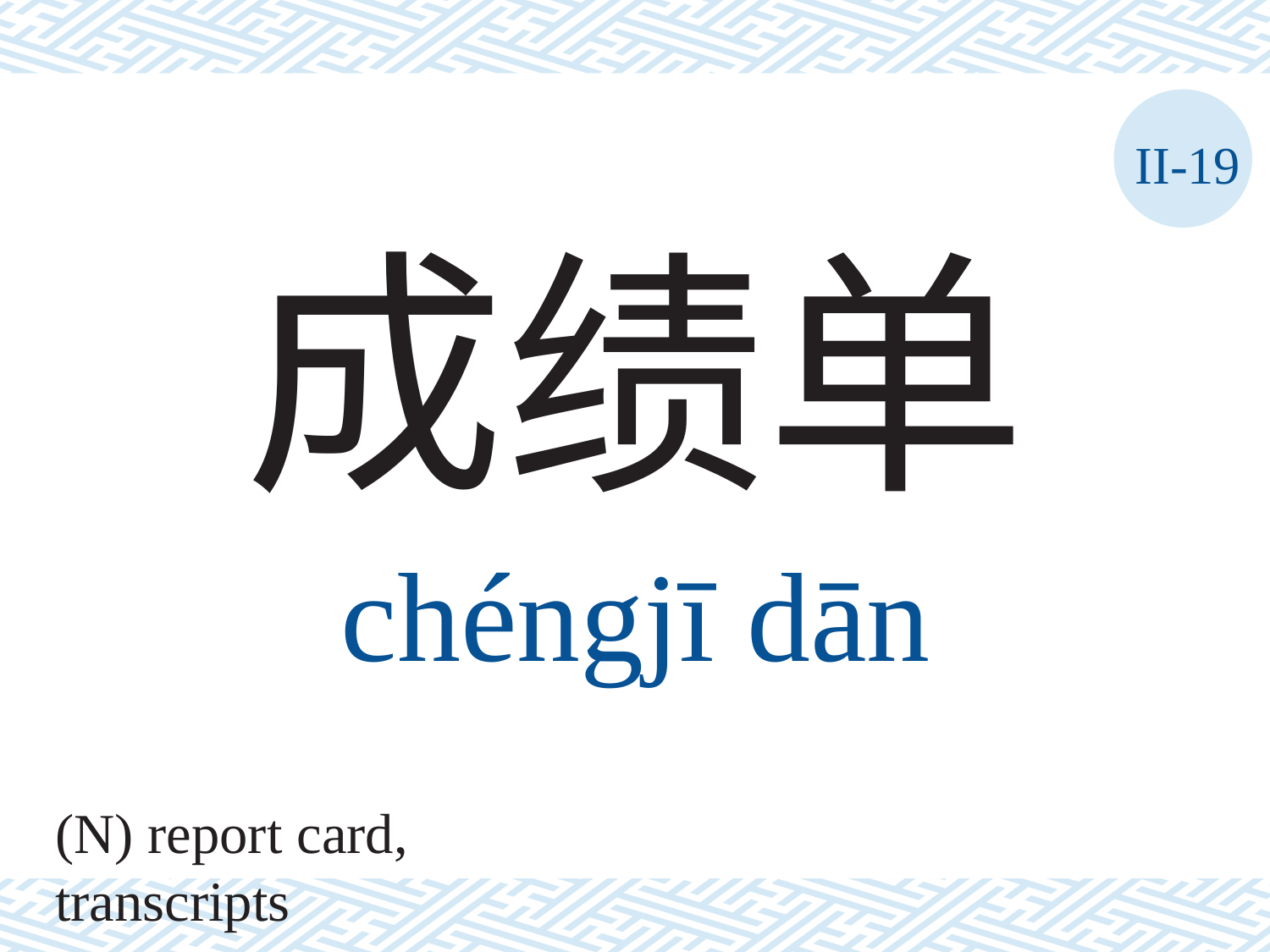

II-19
成绩单
chéngjī	dān
(N) report card, transcripts